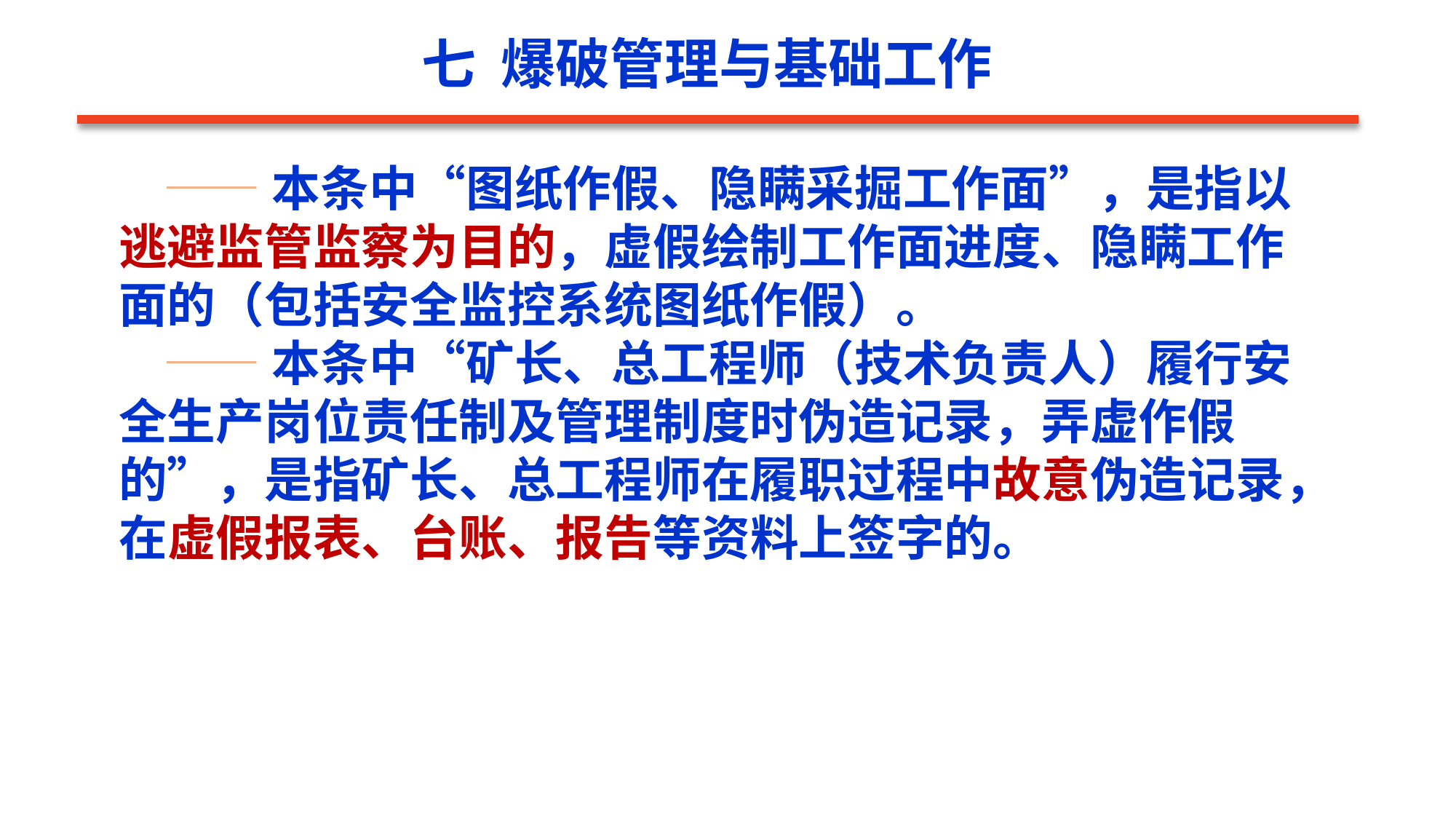

七  爆破管理与基础工作

    ——本条中“图纸作假、隐瞒采掘工作面”，是指以逃避监管监察为目的，虚假绘制工作面进度、隐瞒工作面的（包括安全监控系统图纸作假）。
    ——本条中“矿长、总工程师（技术负责人）履行安全生产岗位责任制及管理制度时伪造记录，弄虚作假的”，是指矿长、总工程师在履职过程中故意伪造记录，在虚假报表、台账、报告等资料上签字的。